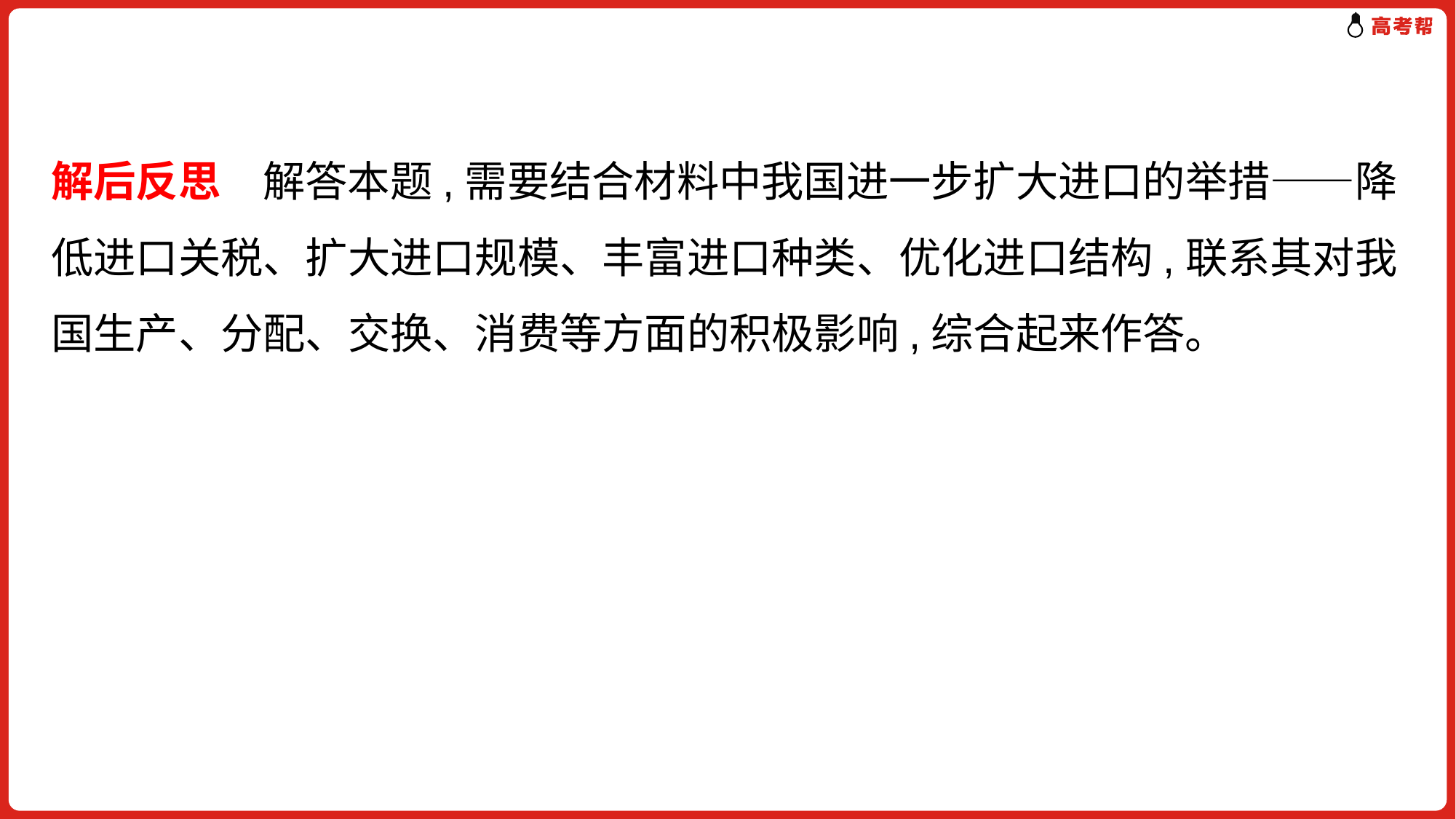

# 解后反思　解答本题,需要结合材料中我国进一步扩大进口的举措——降低进口关税、扩大进口规模、丰富进口种类、优化进口结构,联系其对我国生产、分配、交换、消费等方面的积极影响,综合起来作答。